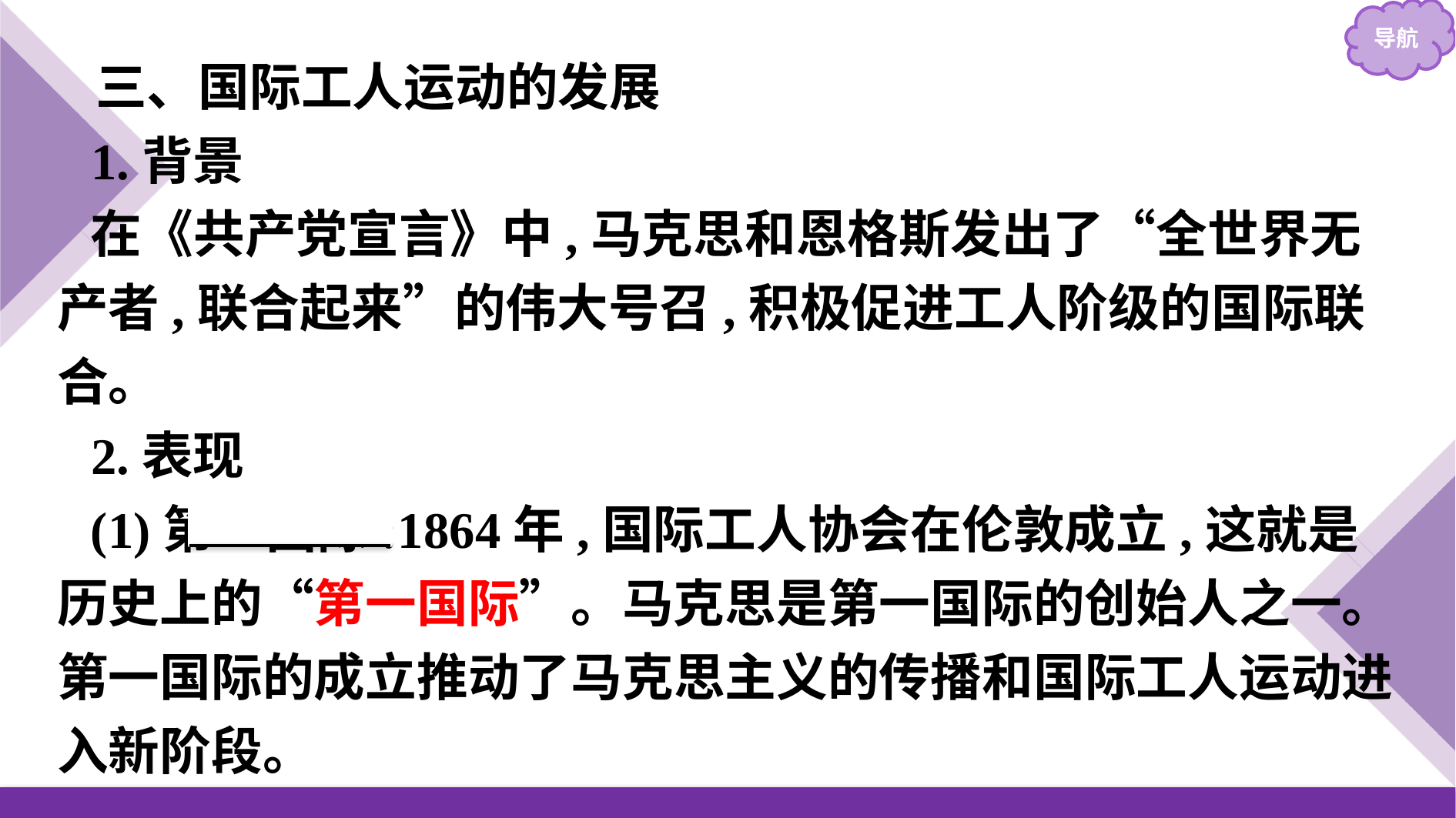

三、国际工人运动的发展
1.背景
在《共产党宣言》中,马克思和恩格斯发出了“全世界无产者,联合起来”的伟大号召,积极促进工人阶级的国际联合。
2.表现
(1)第一国际:1864年,国际工人协会在伦敦成立,这就是历史上的“第一国际”。马克思是第一国际的创始人之一。第一国际的成立推动了马克思主义的传播和国际工人运动进入新阶段。